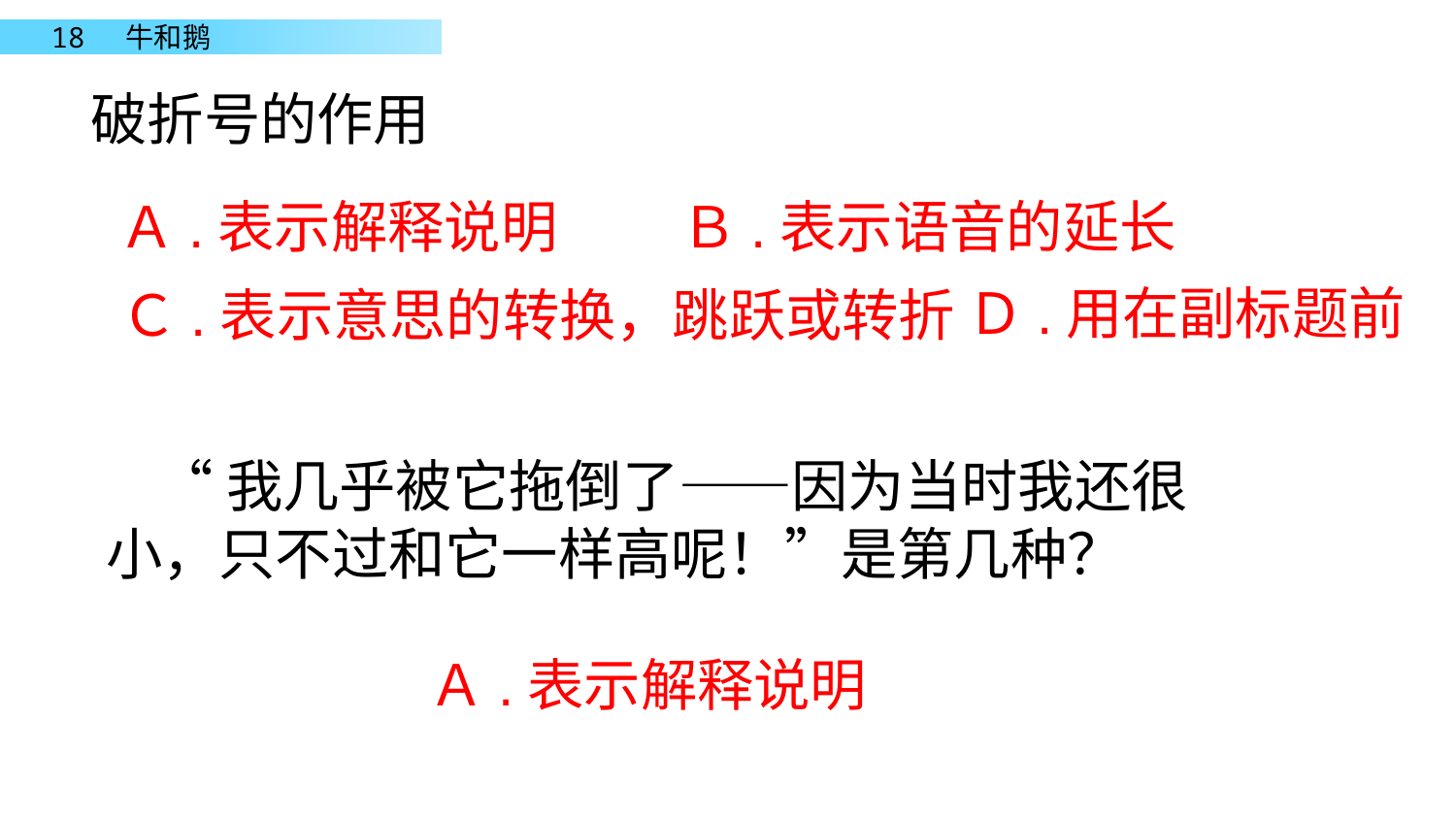

破折号的作用
Ａ.表示解释说明
Ｂ.表示语音的延长
Ｄ.用在副标题前
Ｃ.表示意思的转换，跳跃或转折
    “我几乎被它拖倒了——因为当时我还很小，只不过和它一样高呢！”是第几种？
Ａ.表示解释说明